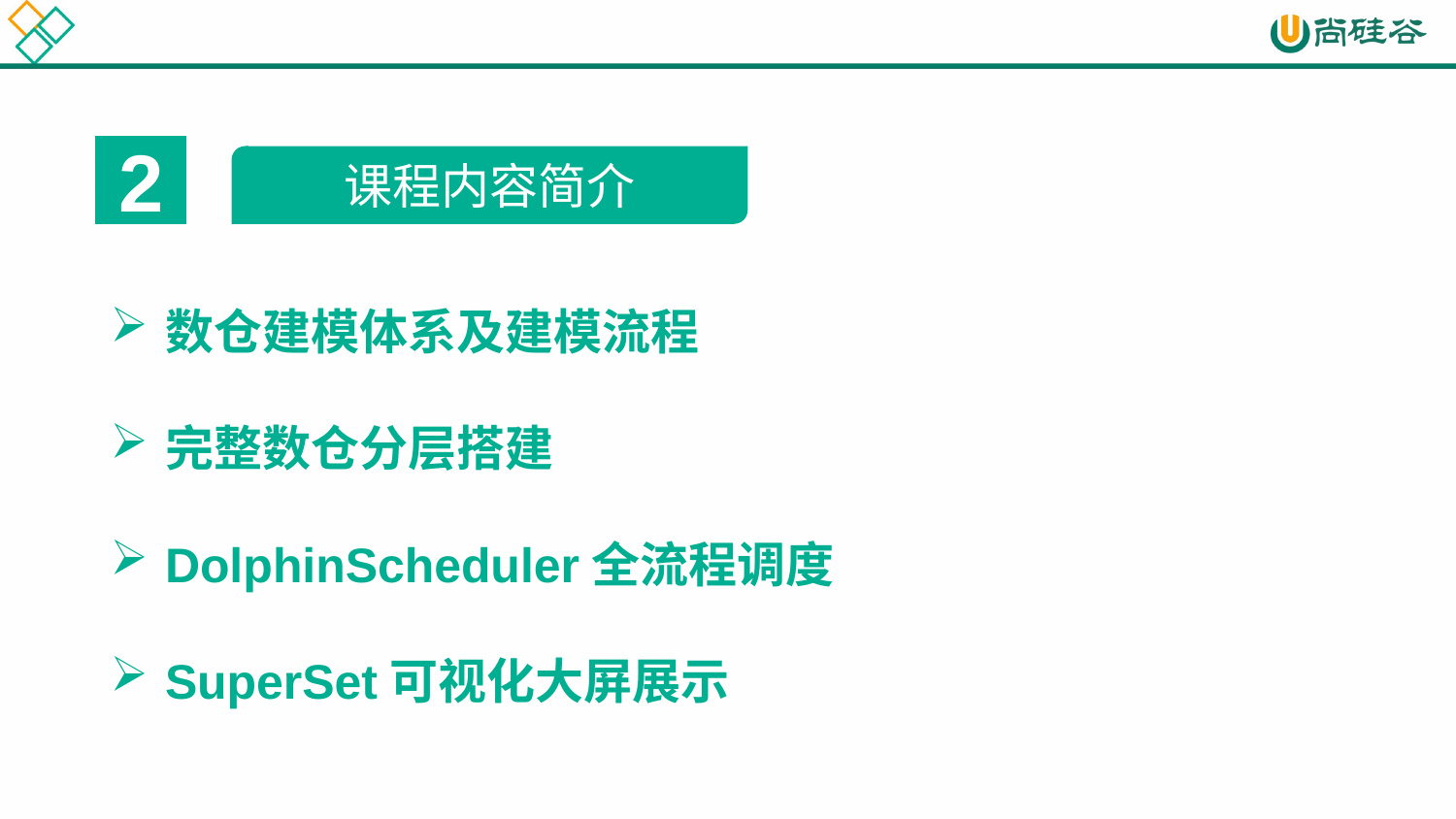

2
课程内容简介
数仓建模体系及建模流程

完整数仓分层搭建

DolphinScheduler全流程调度

SuperSet可视化大屏展示